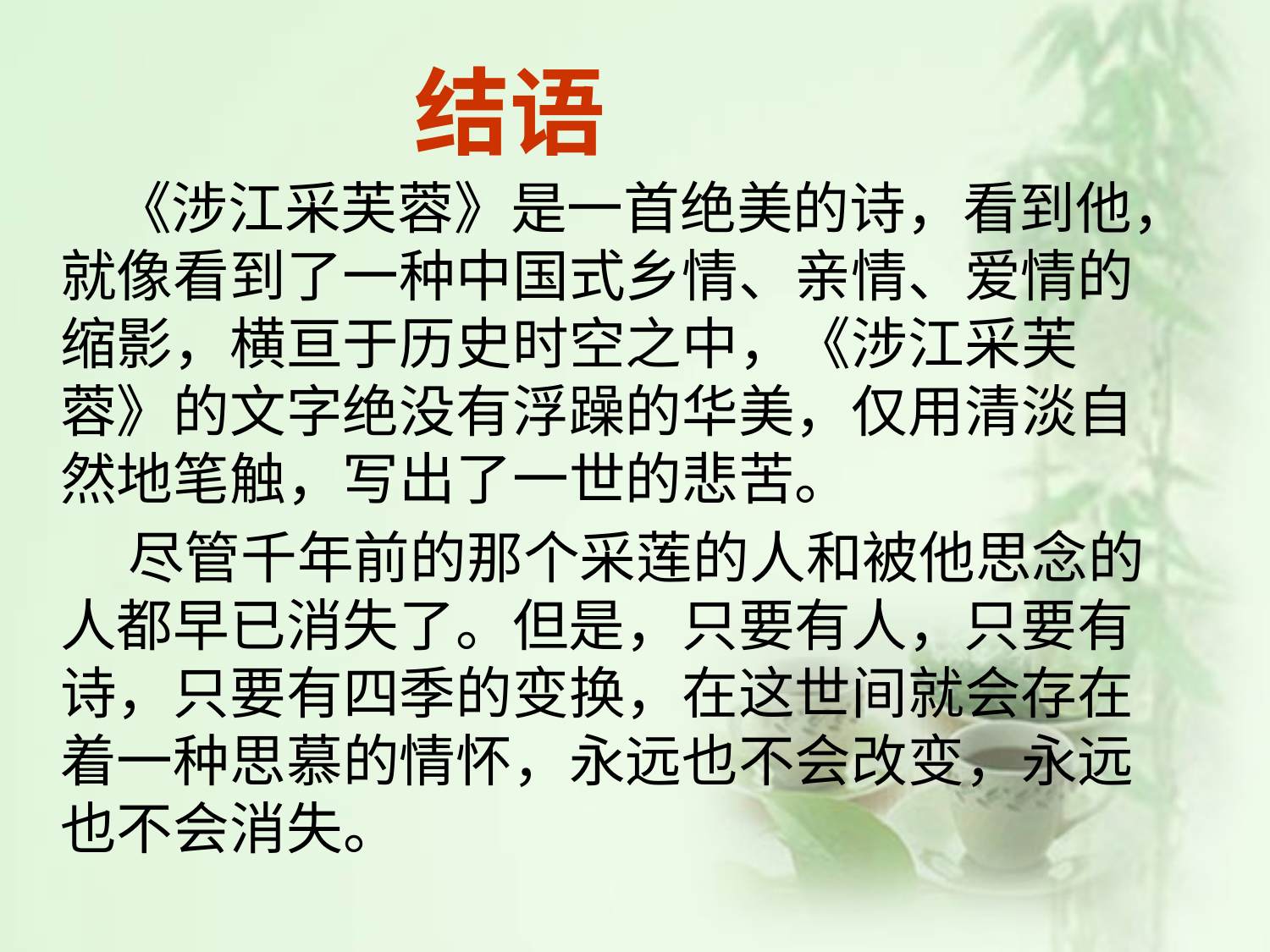

结语
       《涉江采芙蓉》是一首绝美的诗，看到他，就像看到了一种中国式乡情、亲情、爱情的缩影，横亘于历史时空之中，《涉江采芙蓉》的文字绝没有浮躁的华美，仅用清淡自然地笔触，写出了一世的悲苦。
        尽管千年前的那个采莲的人和被他思念的人都早已消失了。但是，只要有人，只要有诗，只要有四季的变换，在这世间就会存在着一种思慕的情怀，永远也不会改变，永远也不会消失。